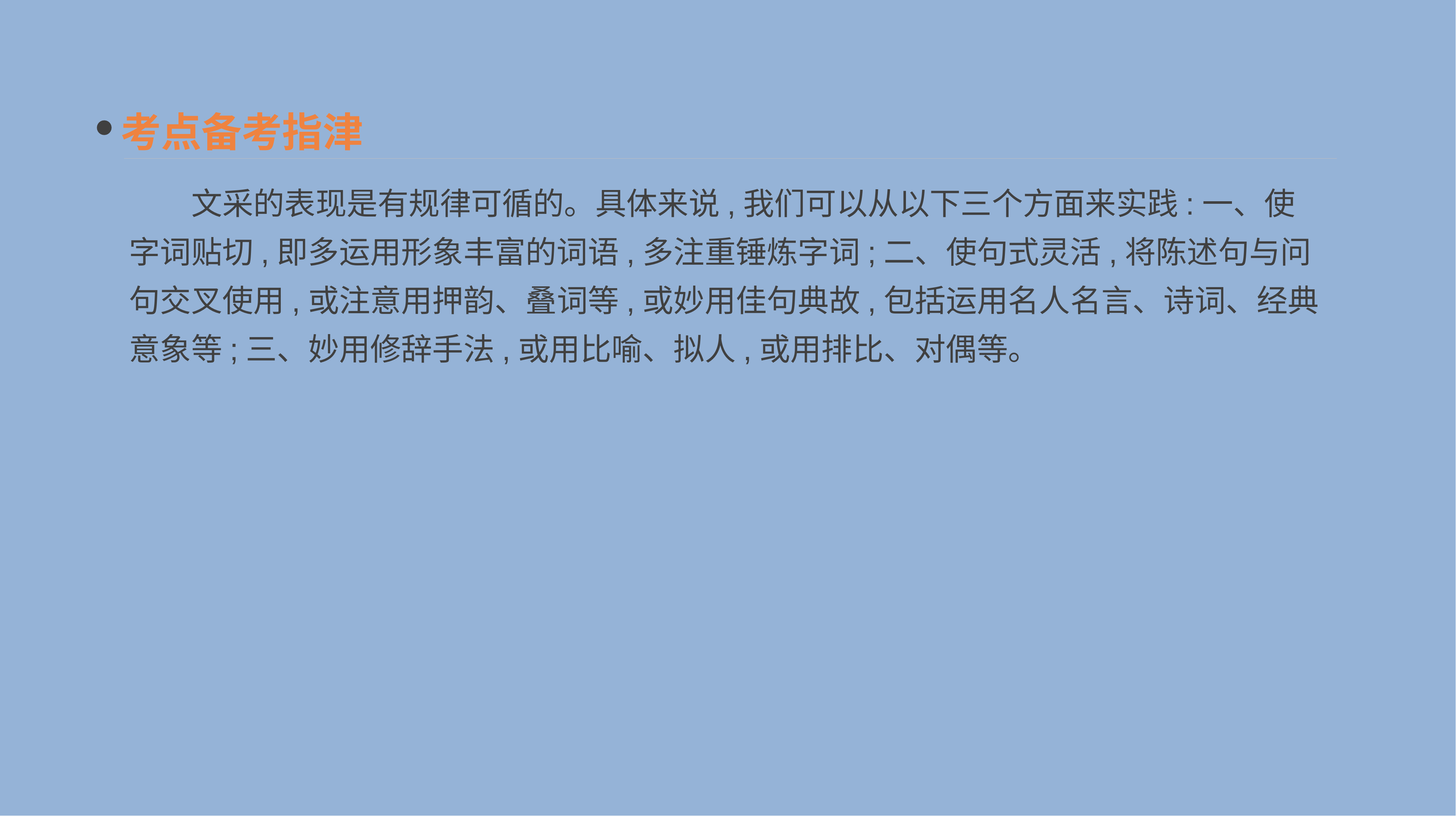

考点备考指津

　　文采的表现是有规律可循的。具体来说,我们可以从以下三个方面来实践:一、使字词贴切,即多运用形象丰富的词语,多注重锤炼字词;二、使句式灵活,将陈述句与问句交叉使用,或注意用押韵、叠词等,或妙用佳句典故,包括运用名人名言、诗词、经典意象等;三、妙用修辞手法,或用比喻、拟人,或用排比、对偶等。